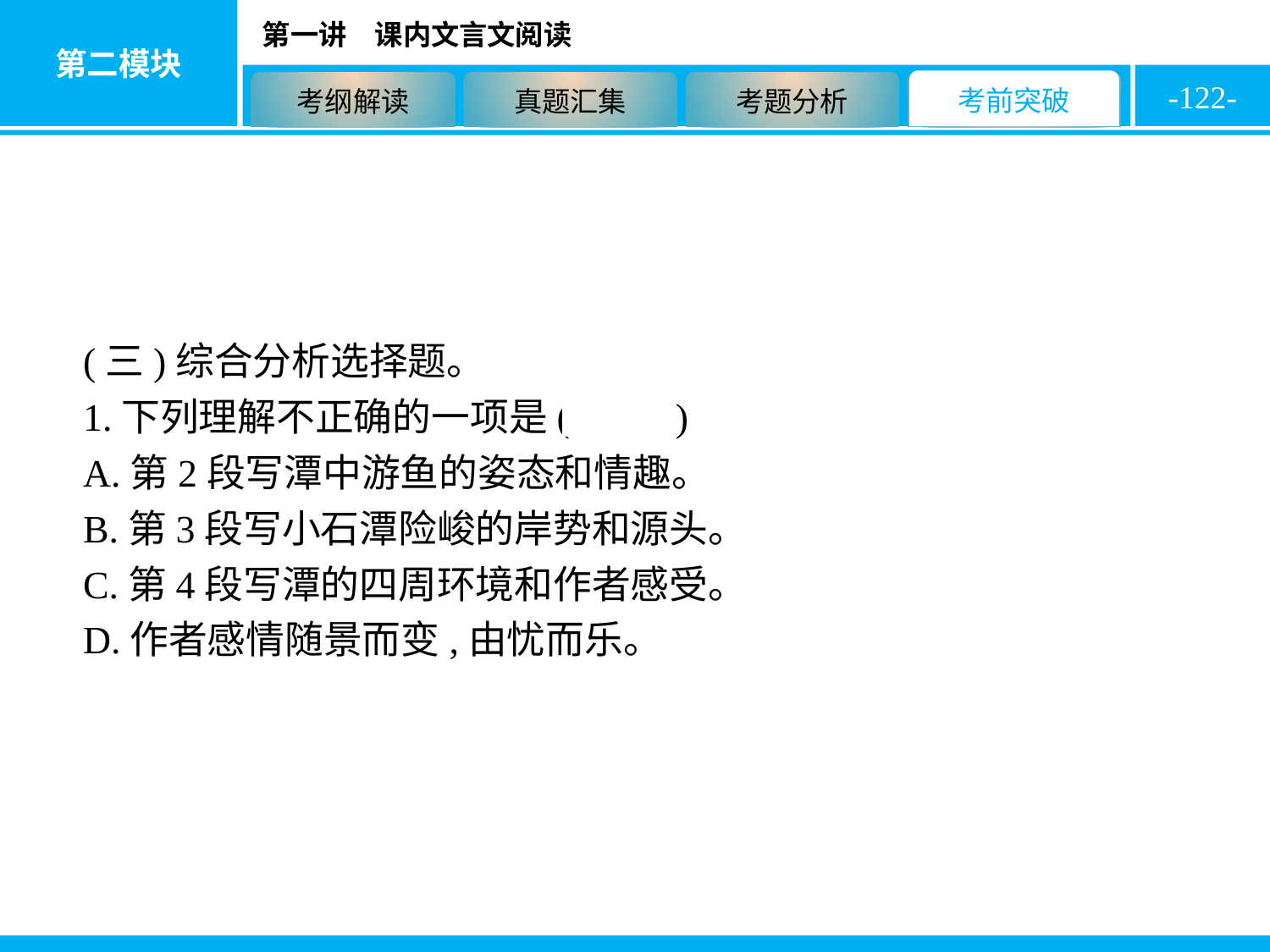

-122-
(三)综合分析选择题。
1.下列理解不正确的一项是(    D    )
A.第2段写潭中游鱼的姿态和情趣。
B.第3段写小石潭险峻的岸势和源头。
C.第4段写潭的四周环境和作者感受。
D.作者感情随景而变,由忧而乐。